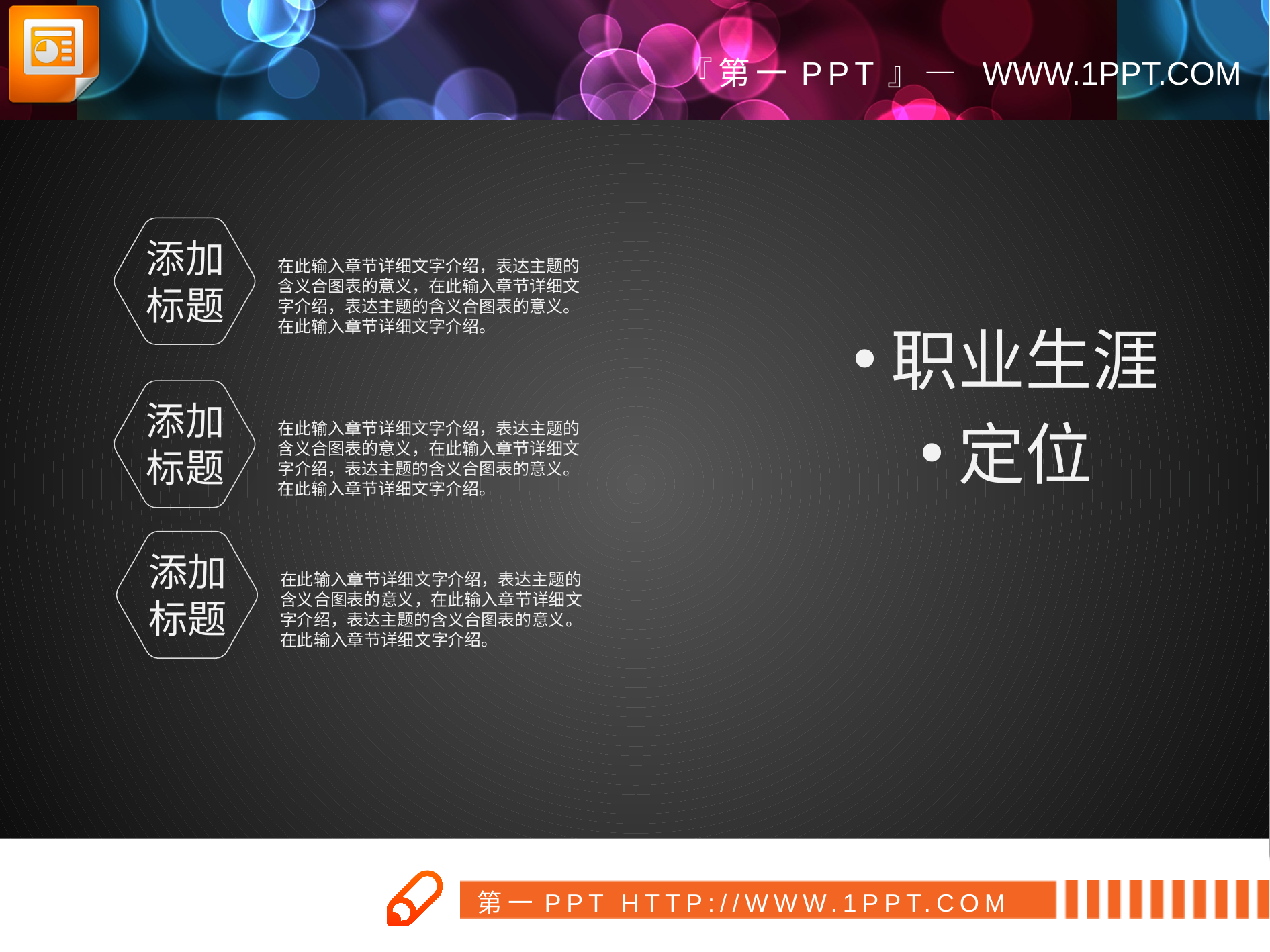

添加
标题
在此输入章节详细文字介绍，表达主题的含义合图表的意义，在此输入章节详细文字介绍，表达主题的含义合图表的意义。在此输入章节详细文字介绍。
职业生涯
定位

添加
标题
在此输入章节详细文字介绍，表达主题的含义合图表的意义，在此输入章节详细文字介绍，表达主题的含义合图表的意义。在此输入章节详细文字介绍。

添加
标题
在此输入章节详细文字介绍，表达主题的含义合图表的意义，在此输入章节详细文字介绍，表达主题的含义合图表的意义。在此输入章节详细文字介绍。